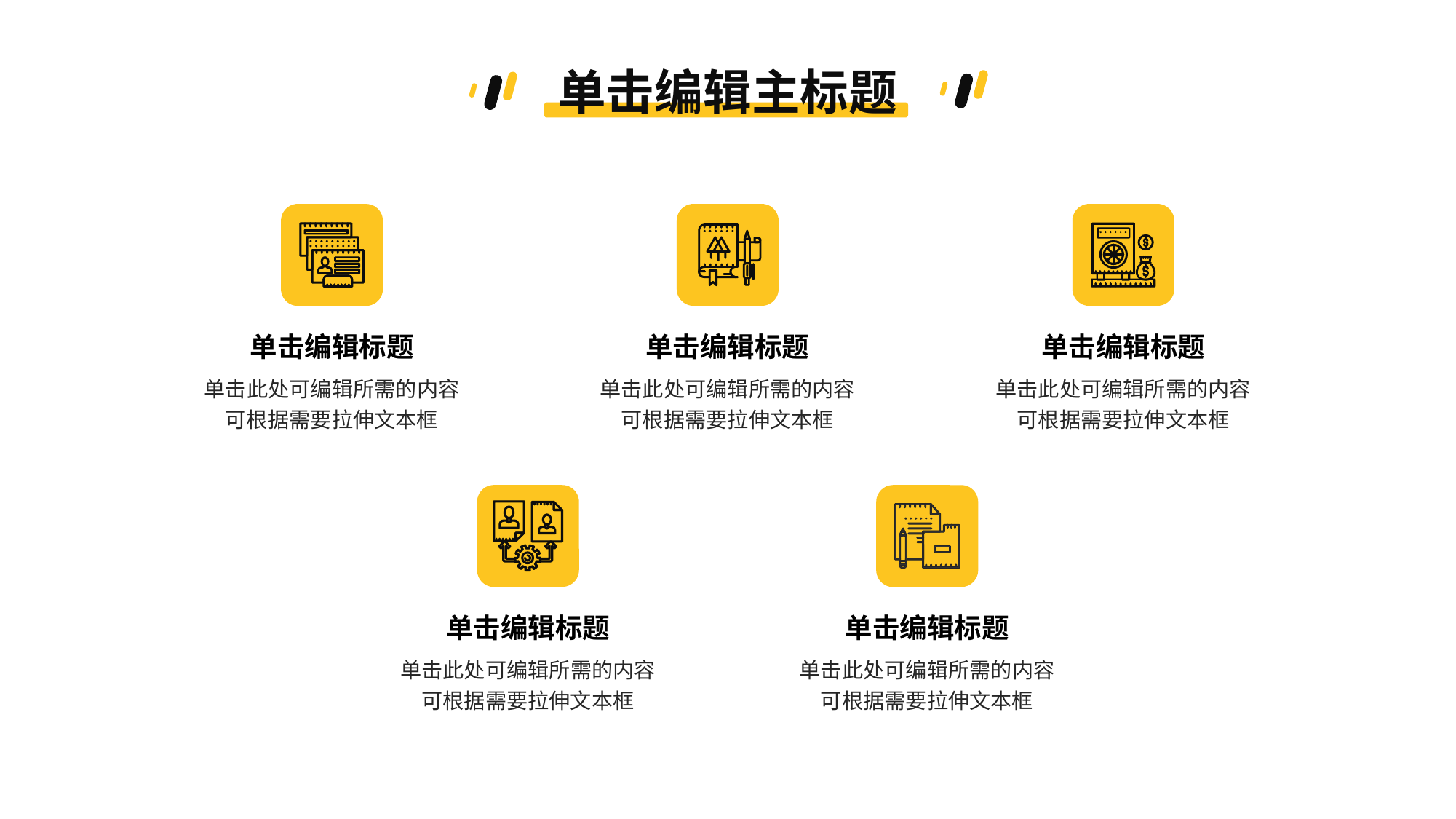

单击编辑主标题

单击编辑标题
单击编辑标题
单击编辑标题
单击此处可编辑所需的内容
可根据需要拉伸文本框
单击此处可编辑所需的内容
可根据需要拉伸文本框
单击此处可编辑所需的内容
可根据需要拉伸文本框

单击编辑标题
单击编辑标题
单击此处可编辑所需的内容
可根据需要拉伸文本框
单击此处可编辑所需的内容
可根据需要拉伸文本框